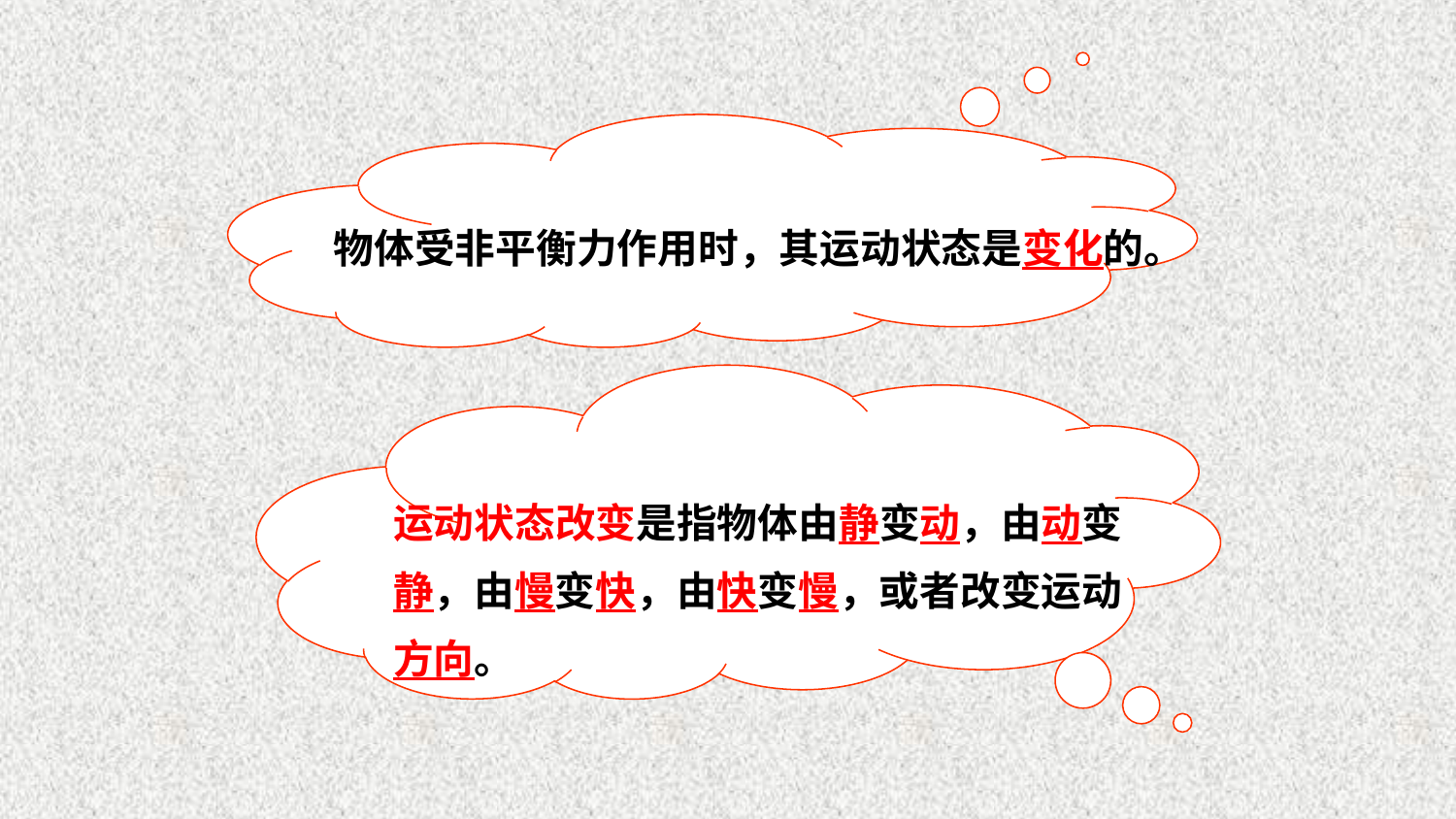

物体受非平衡力作用时，其运动状态是变化的。

运动状态改变是指物体由静变动，由动变静，由慢变快，由快变慢，或者改变运动方向。